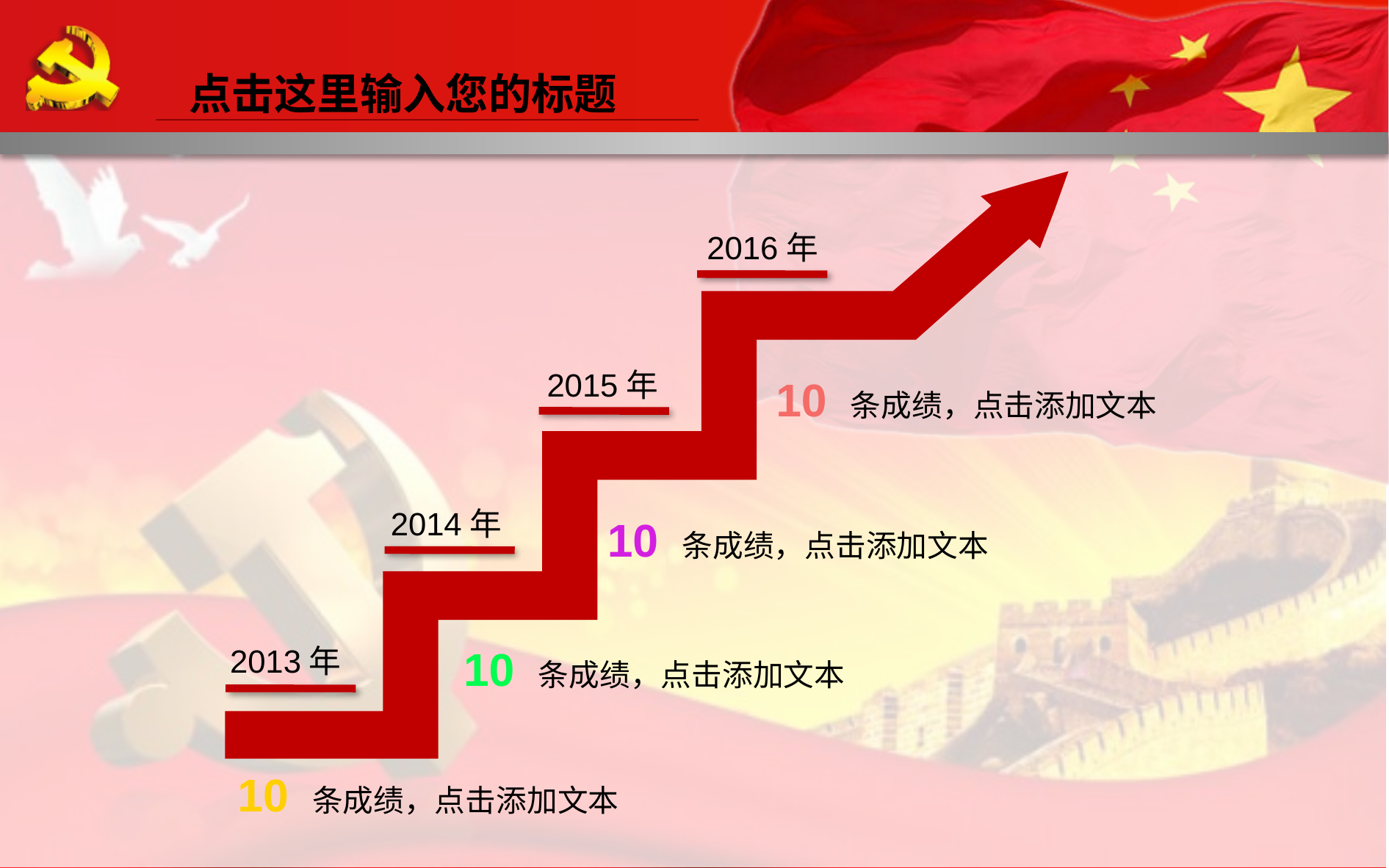

点击这里输入您的标题

2016年
2015年
10 条成绩，点击添加文本
2014年
10 条成绩，点击添加文本
10 条成绩，点击添加文本
2013年
10 条成绩，点击添加文本